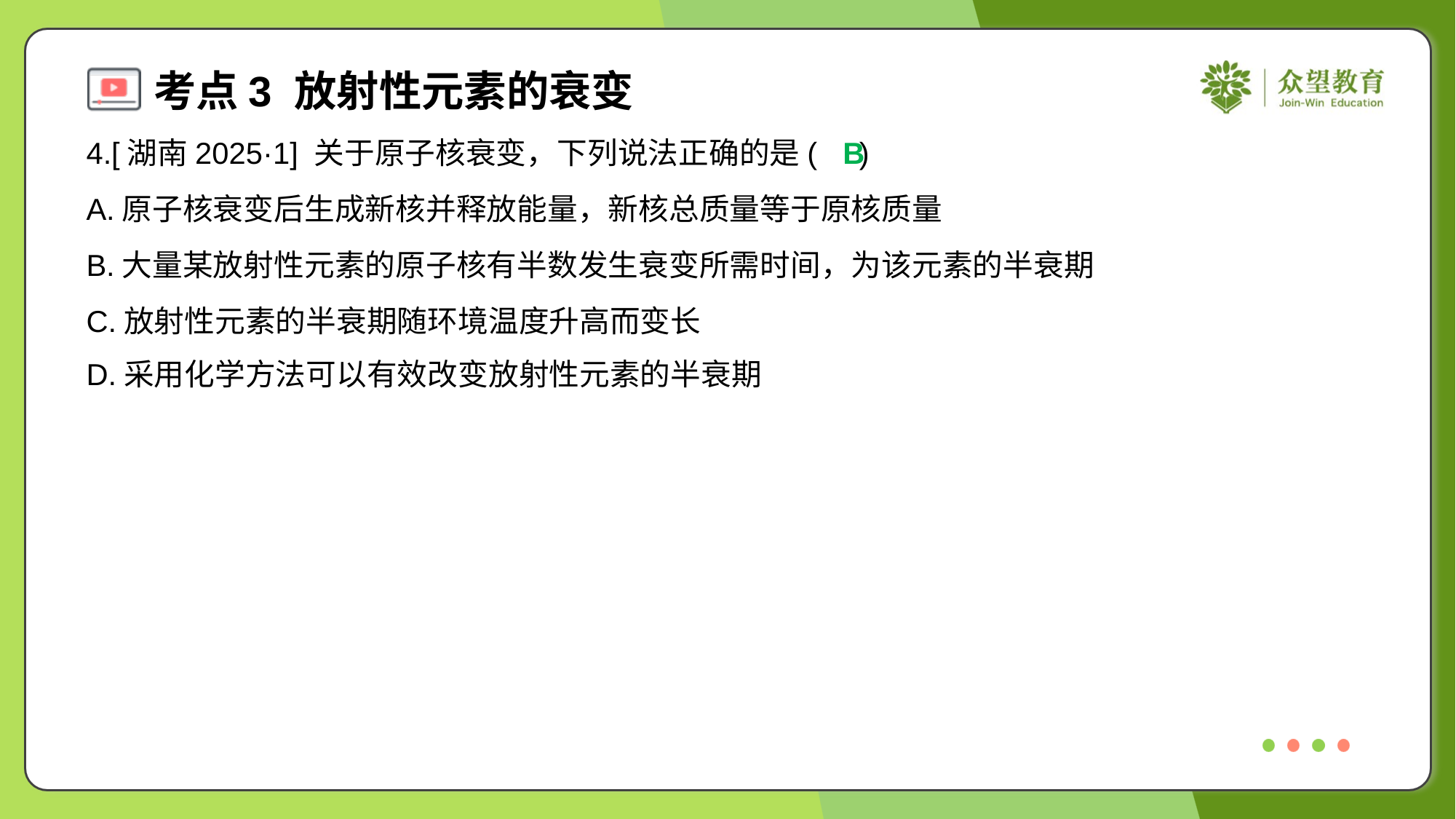

4.[湖南2025·1] 关于原子核衰变，下列说法正确的是(     )
B
A.原子核衰变后生成新核并释放能量，新核总质量等于原核质量
B.大量某放射性元素的原子核有半数发生衰变所需时间，为该元素的半衰期
C.放射性元素的半衰期随环境温度升高而变长
D.采用化学方法可以有效改变放射性元素的半衰期